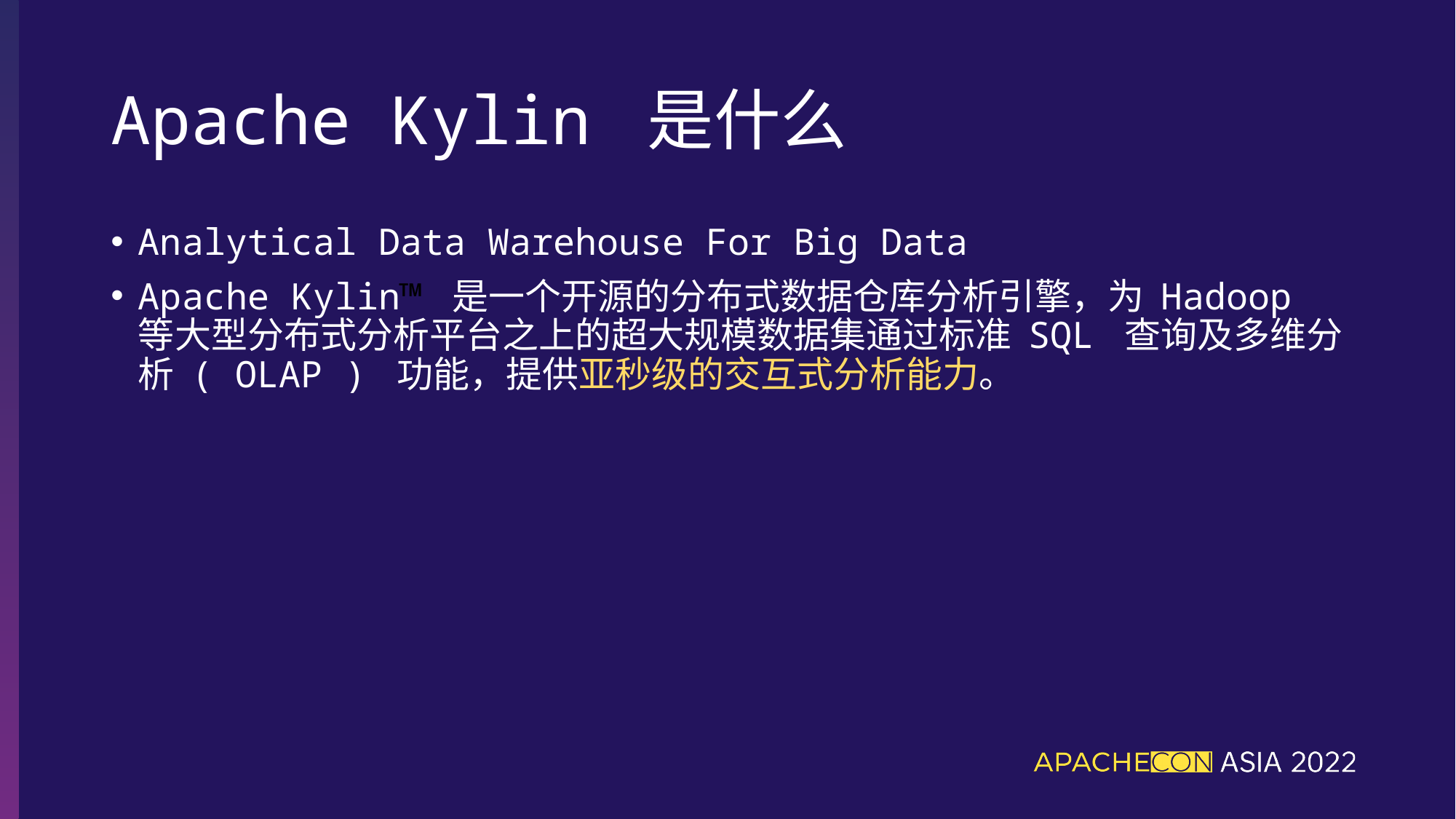

# Apache Kylin 是什么
Analytical Data Warehouse For Big Data
Apache Kylin™ 是一个开源的分布式数据仓库分析引擎，为 Hadoop 等大型分布式分析平台之上的超大规模数据集通过标准 SQL 查询及多维分析 ( OLAP ) 功能，提供亚秒级的交互式分析能力。